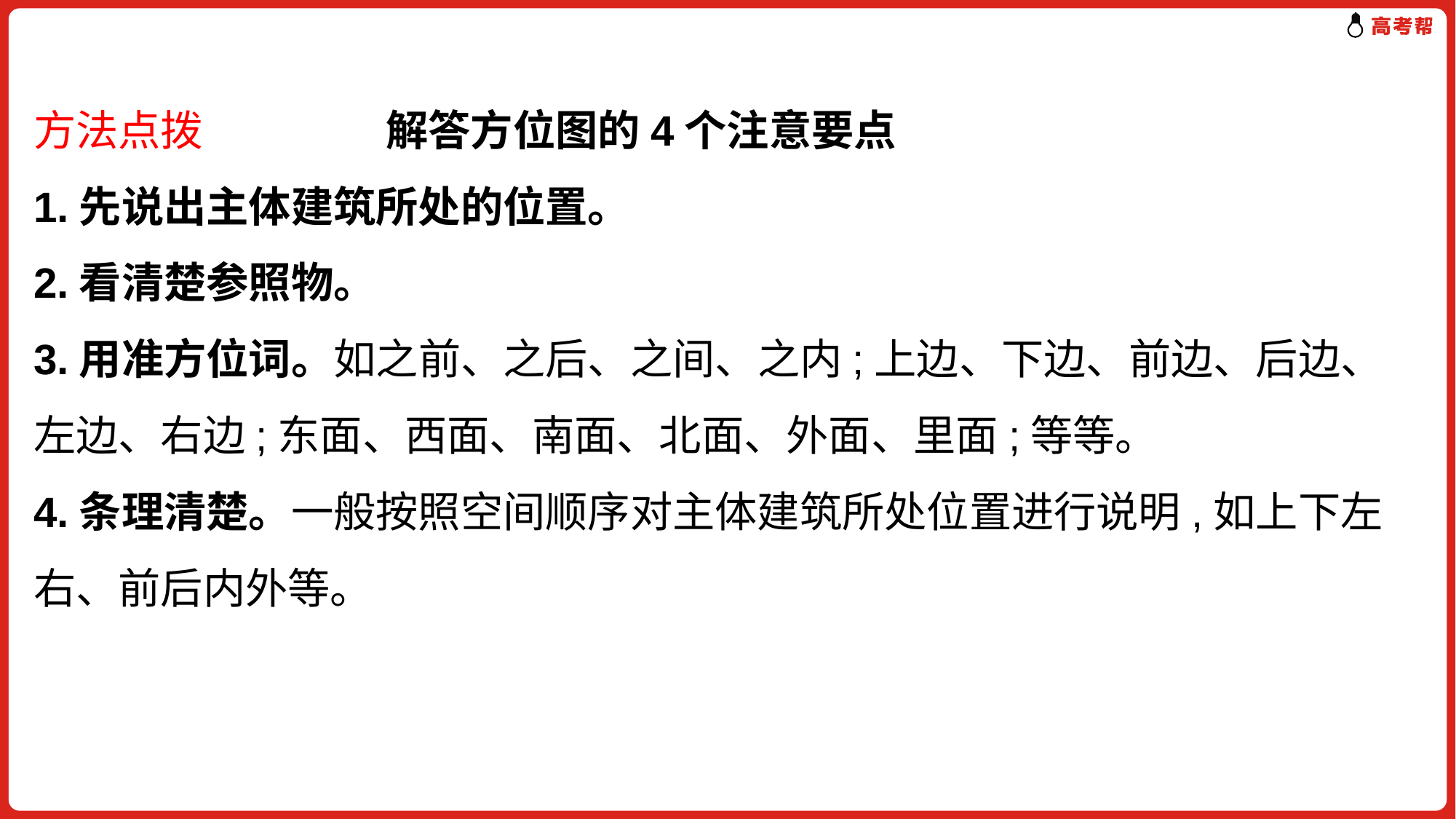

方法点拨                   解答方位图的4个注意要点
1.先说出主体建筑所处的位置。
2.看清楚参照物。
3.用准方位词。如之前、之后、之间、之内;上边、下边、前边、后边、左边、右边;东面、西面、南面、北面、外面、里面;等等。
4.条理清楚。一般按照空间顺序对主体建筑所处位置进行说明,如上下左右、前后内外等。